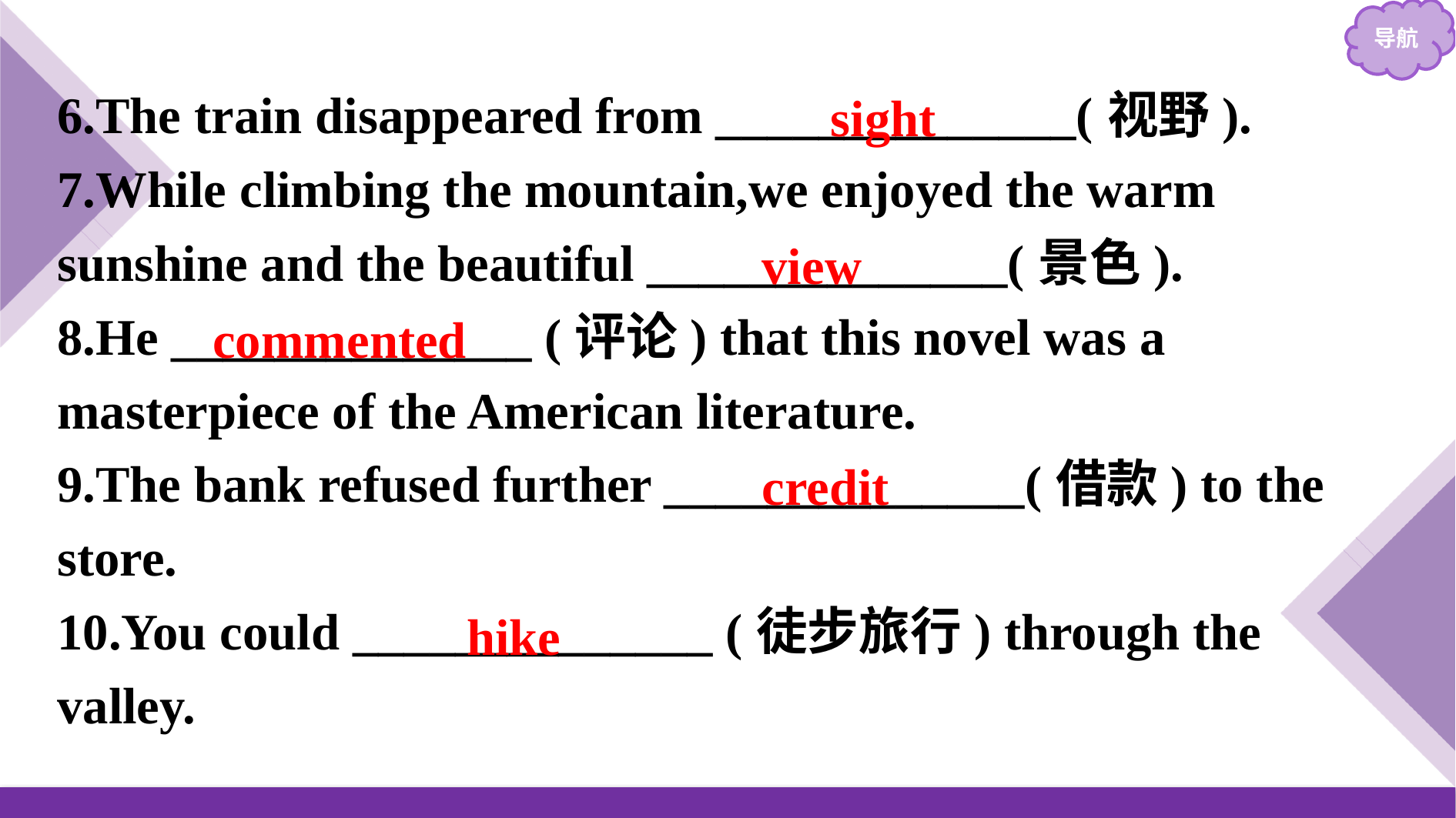

6.The train disappeared from ______________(视野).
7.While climbing the mountain,we enjoyed the warm sunshine and the beautiful ______________(景色).
8.He ______________ (评论) that this novel was a masterpiece of the American literature.
9.The bank refused further ______________(借款) to the store.
10.You could ______________ (徒步旅行) through the valley.
sight
view
commented
credit
hike